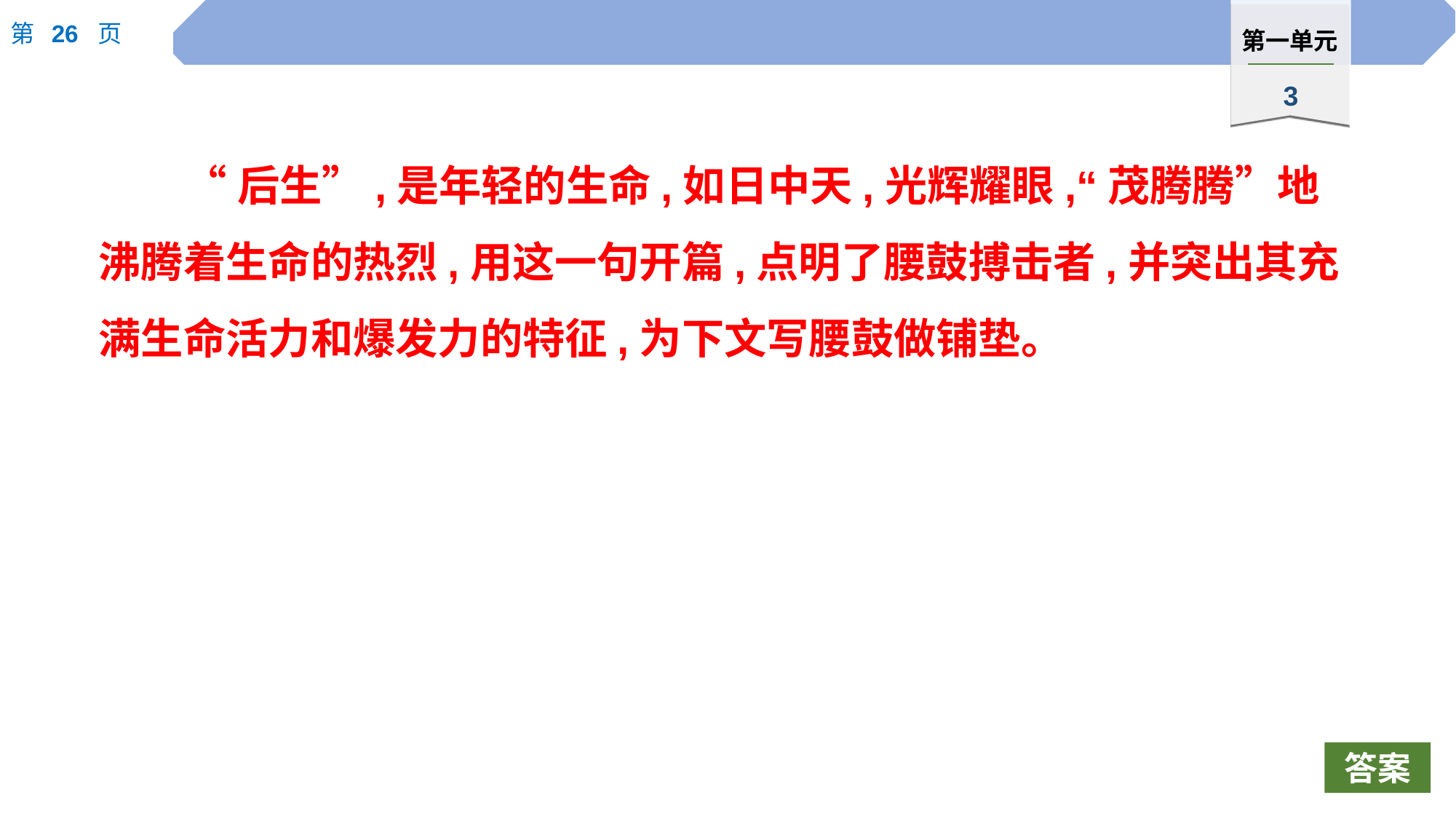

“后生”,是年轻的生命,如日中天,光辉耀眼,“茂腾腾”地沸腾着生命的热烈,用这一句开篇,点明了腰鼓搏击者,并突出其充满生命活力和爆发力的特征,为下文写腰鼓做铺垫。
答案